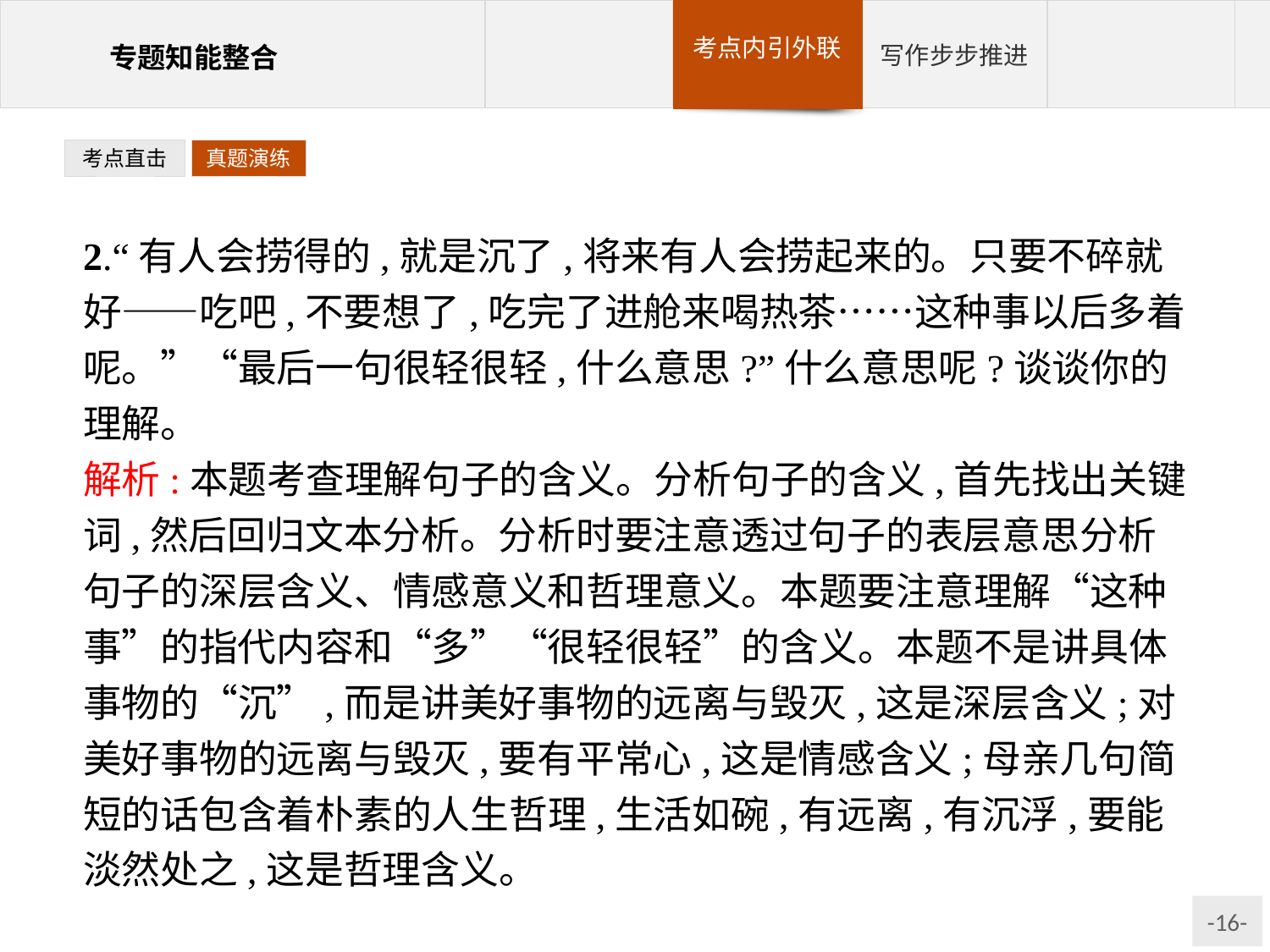

考点直击
真题演练
2.“有人会捞得的,就是沉了,将来有人会捞起来的。只要不碎就好——吃吧,不要想了,吃完了进舱来喝热茶……这种事以后多着呢。”“最后一句很轻很轻,什么意思?”什么意思呢?谈谈你的理解。
解析:本题考查理解句子的含义。分析句子的含义,首先找出关键词,然后回归文本分析。分析时要注意透过句子的表层意思分析句子的深层含义、情感意义和哲理意义。本题要注意理解“这种事”的指代内容和“多”“很轻很轻”的含义。本题不是讲具体事物的“沉”,而是讲美好事物的远离与毁灭,这是深层含义;对美好事物的远离与毁灭,要有平常心,这是情感含义;母亲几句简短的话包含着朴素的人生哲理,生活如碗,有远离,有沉浮,要能淡然处之,这是哲理含义。